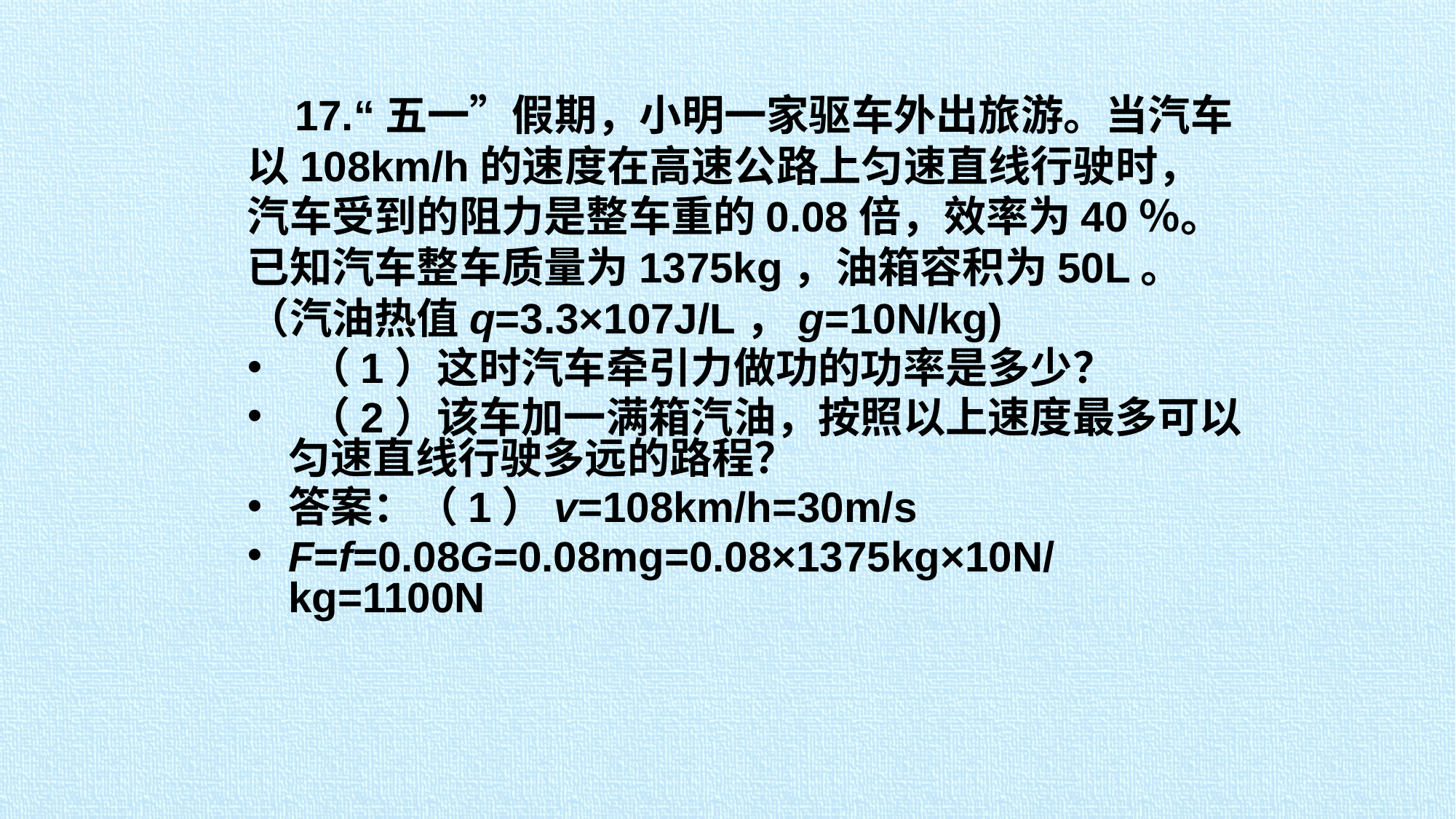

17.“五一”假期，小明一家驱车外出旅游。当汽车以108km/h的速度在高速公路上匀速直线行驶时， 汽车受到的阻力是整车重的0.08倍，效率为40％。已知汽车整车质量为1375kg，油箱容积为50L。（汽油热值q=3.3×107J/L，g=10N/kg)
 （1）这时汽车牵引力做功的功率是多少？
 （2）该车加一满箱汽油，按照以上速度最多可以匀速直线行驶多远的路程？
答案：（1）v=108km/h=30m/s
F=f=0.08G=0.08mg=0.08×1375kg×10N/kg=1100N